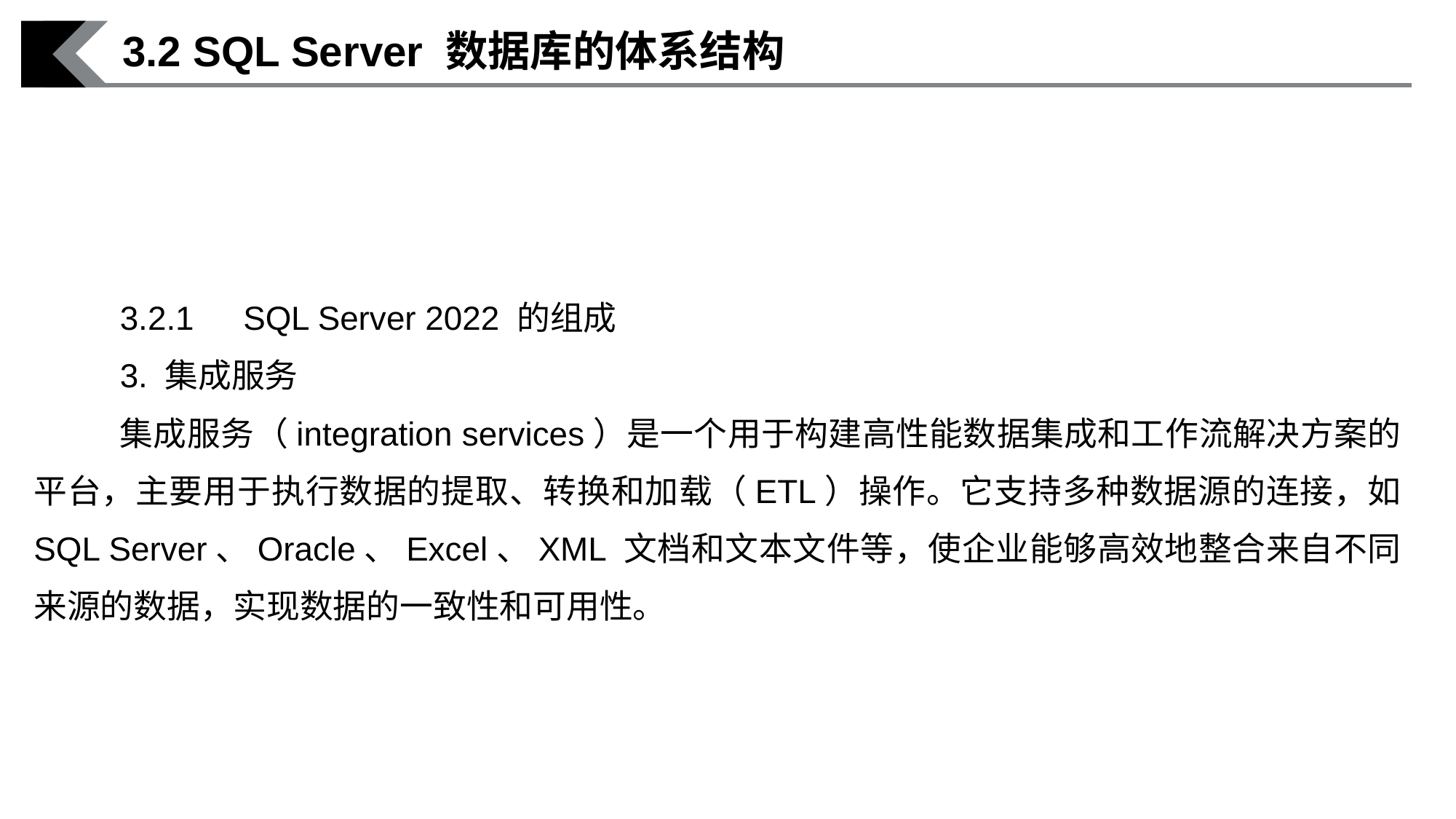

3.2 SQL Server 数据库的体系结构
3.2.1　SQL Server 2022 的组成
3. 集成服务
集成服务（integration services）是一个用于构建高性能数据集成和工作流解决方案的平台，主要用于执行数据的提取、转换和加载（ETL）操作。它支持多种数据源的连接，如 SQL Server、Oracle、Excel、XML 文档和文本文件等，使企业能够高效地整合来自不同来源的数据，实现数据的一致性和可用性。